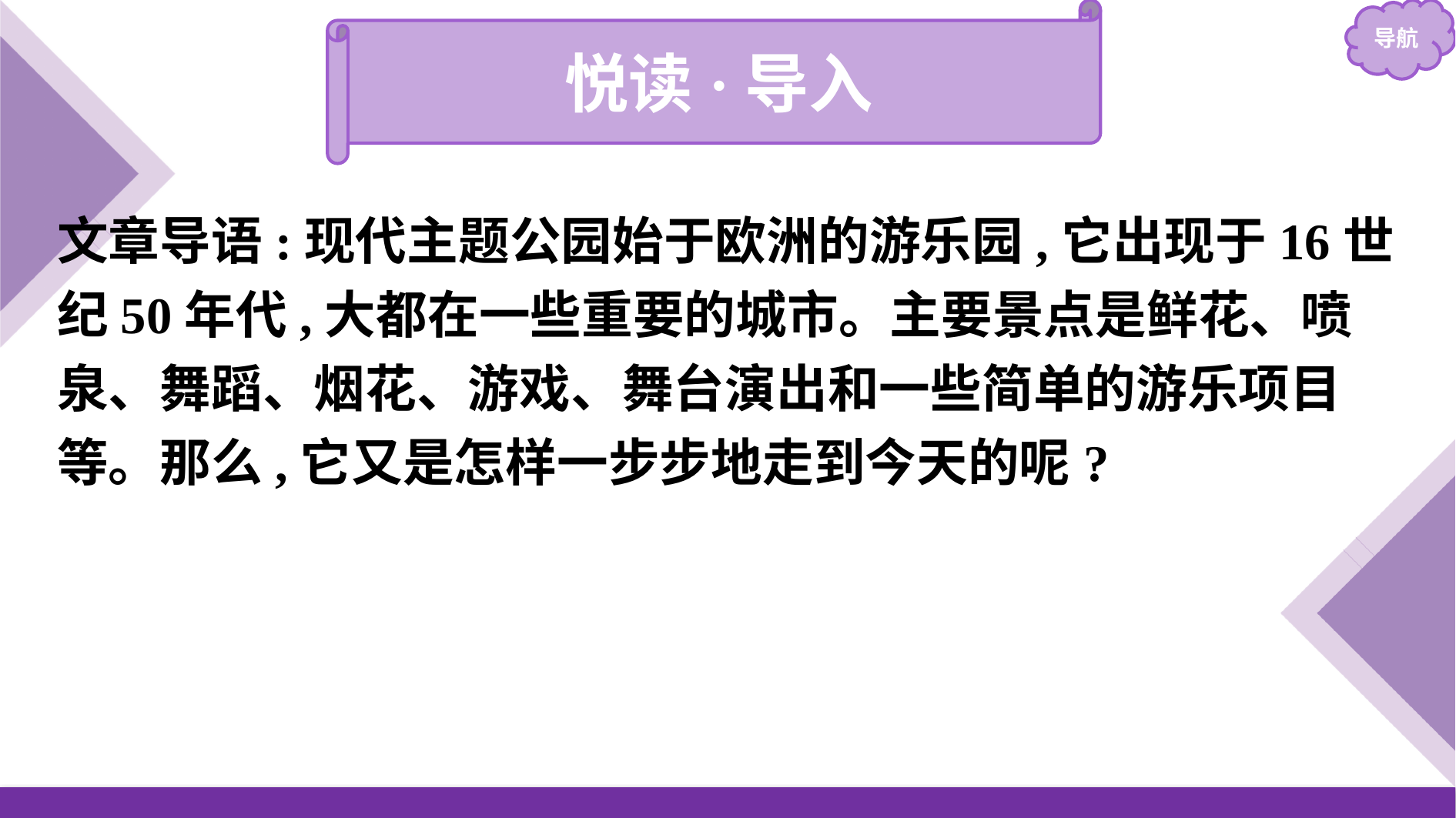

悦读·导入
文章导语:现代主题公园始于欧洲的游乐园,它出现于16世纪50年代,大都在一些重要的城市。主要景点是鲜花、喷泉、舞蹈、烟花、游戏、舞台演出和一些简单的游乐项目等。那么,它又是怎样一步步地走到今天的呢?